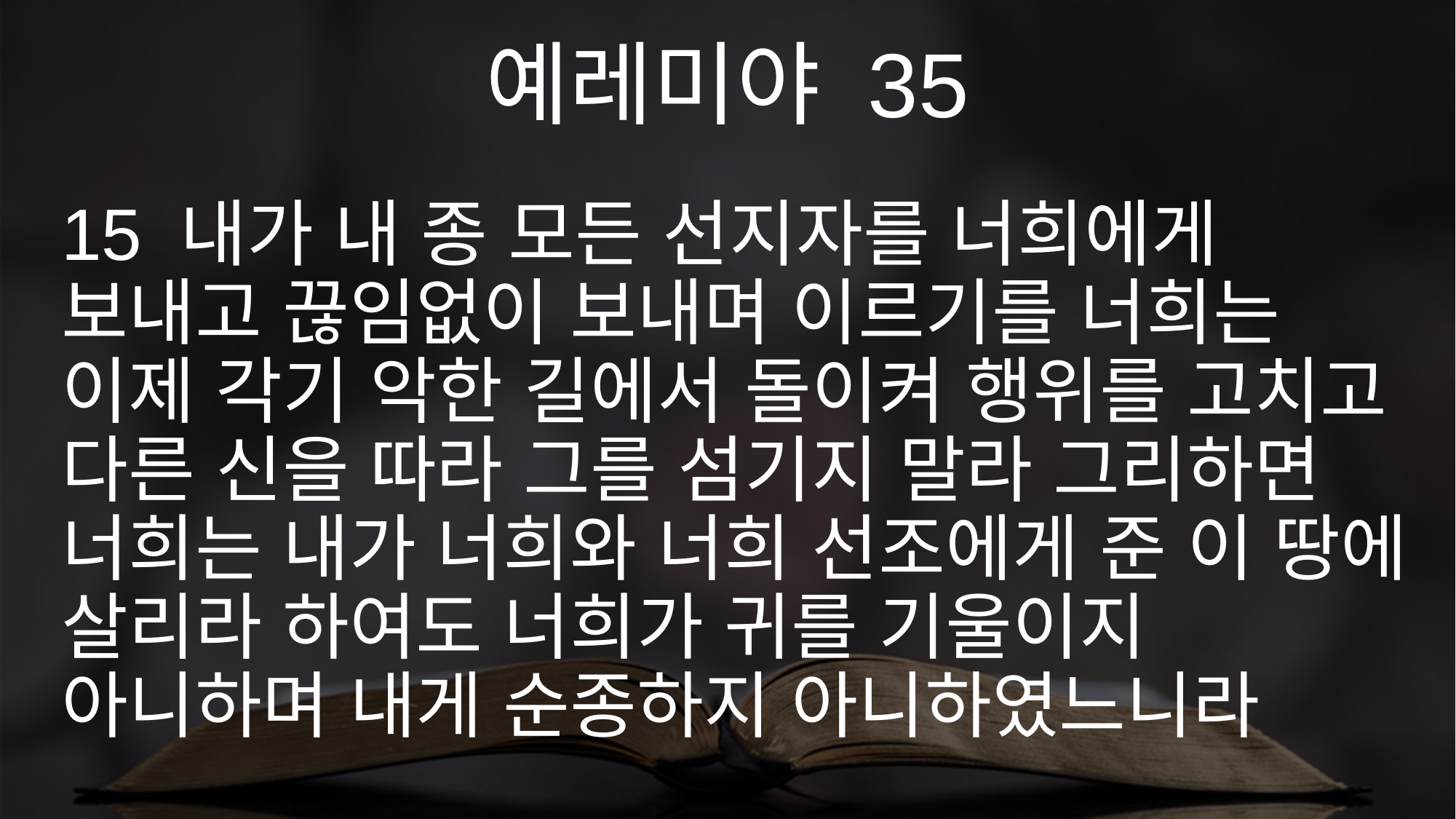

예레미야 35
15 내가 내 종 모든 선지자를 너희에게 보내고 끊임없이 보내며 이르기를 너희는 이제 각기 악한 길에서 돌이켜 행위를 고치고 다른 신을 따라 그를 섬기지 말라 그리하면 너희는 내가 너희와 너희 선조에게 준 이 땅에 살리라 하여도 너희가 귀를 기울이지 아니하며 내게 순종하지 아니하였느니라